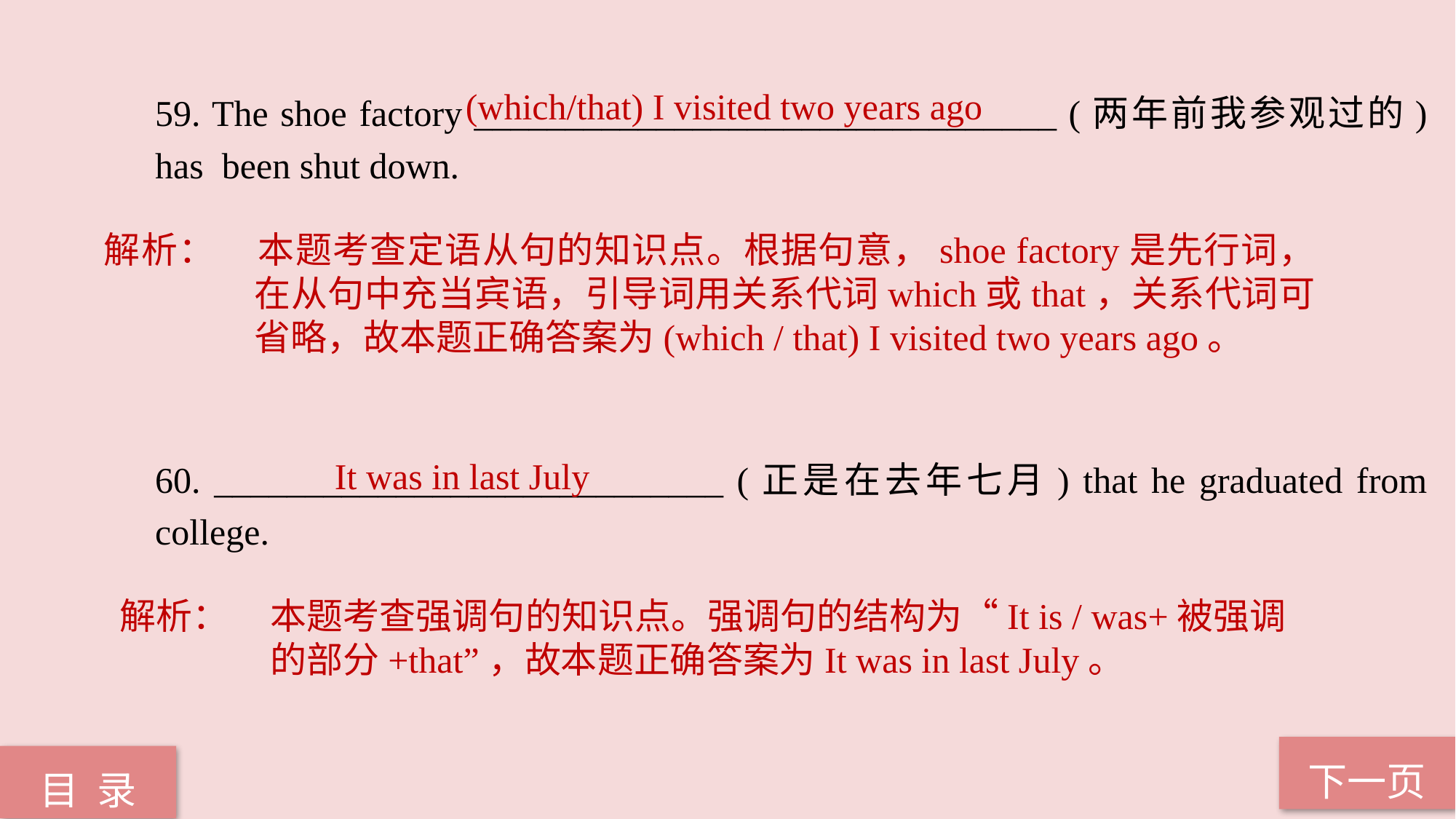

(which/that) I visited two years ago
59. The shoe factory ________________________________ (两年前我参观过的) has  been shut down.

60. ____________________________ (正是在去年七月) that he graduated from college.
解析：	本题考查定语从句的知识点。根据句意，shoe factory是先行词，在从句中充当宾语，引导词用关系代词which或that，关系代词可省略，故本题正确答案为(which / that) I visited two years ago。
 It was in last July
解析：	本题考查强调句的知识点。强调句的结构为“It is / was+被强调的部分+that”，故本题正确答案为It was in last July。
下一页